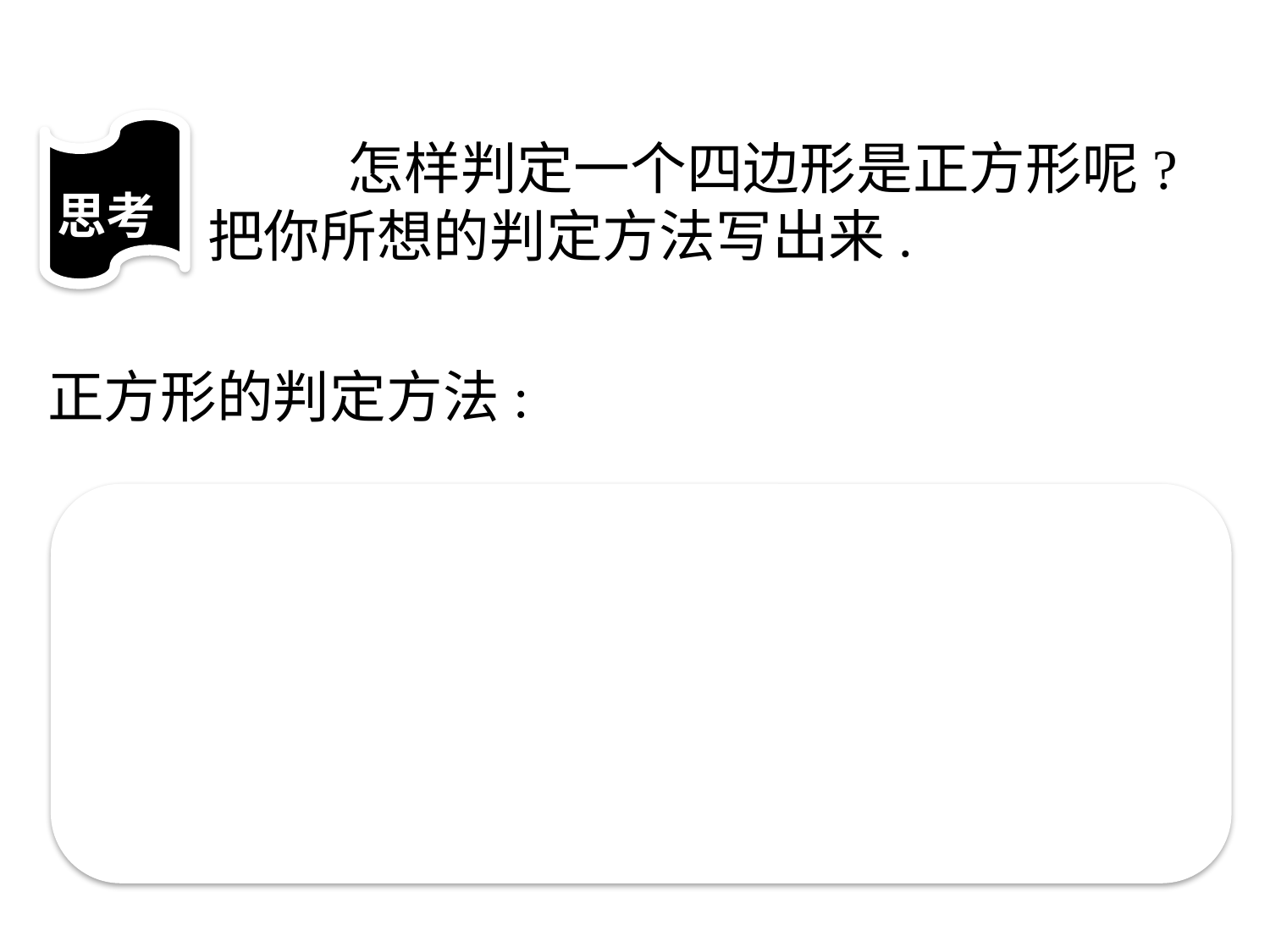

思考
          怎样判定一个四边形是正方形呢?把你所想的判定方法写出来.
正方形的判定方法:
(1)定义法:有一个角是直角,有一组邻边相等
                   的平行四边形是正方形.
(2)矩形法:有一组邻边相等的矩形是正方形.
(3)菱形法:有一个角是直角的菱形是正方形.